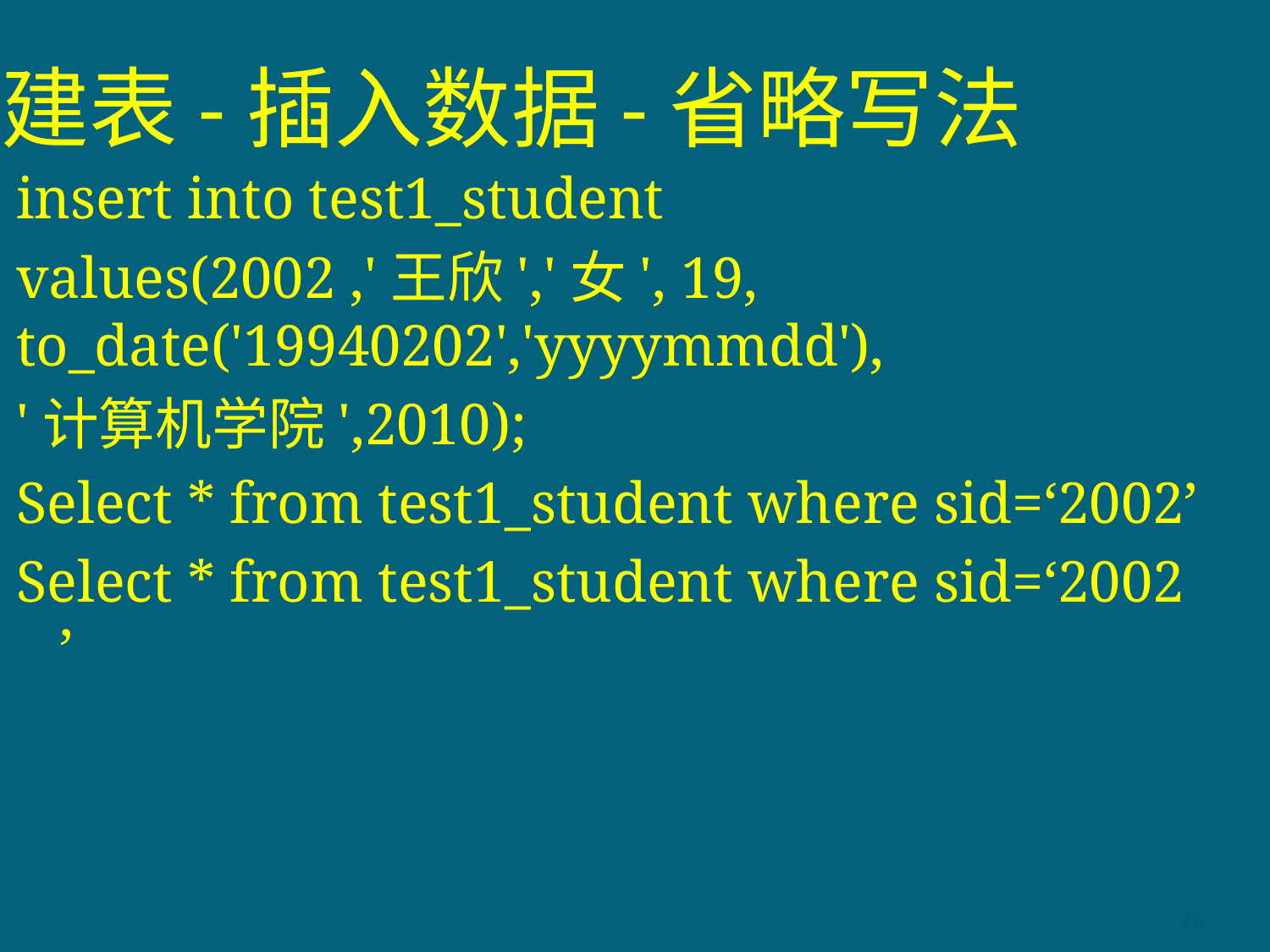

# 建表-插入数据-省略写法
insert into test1_student
values(2002 ,'王欣','女', 19,  to_date('19940202','yyyymmdd'),
'计算机学院',2010);
Select * from test1_student where sid=‘2002’
Select * from test1_student where sid=‘2002        ’
26